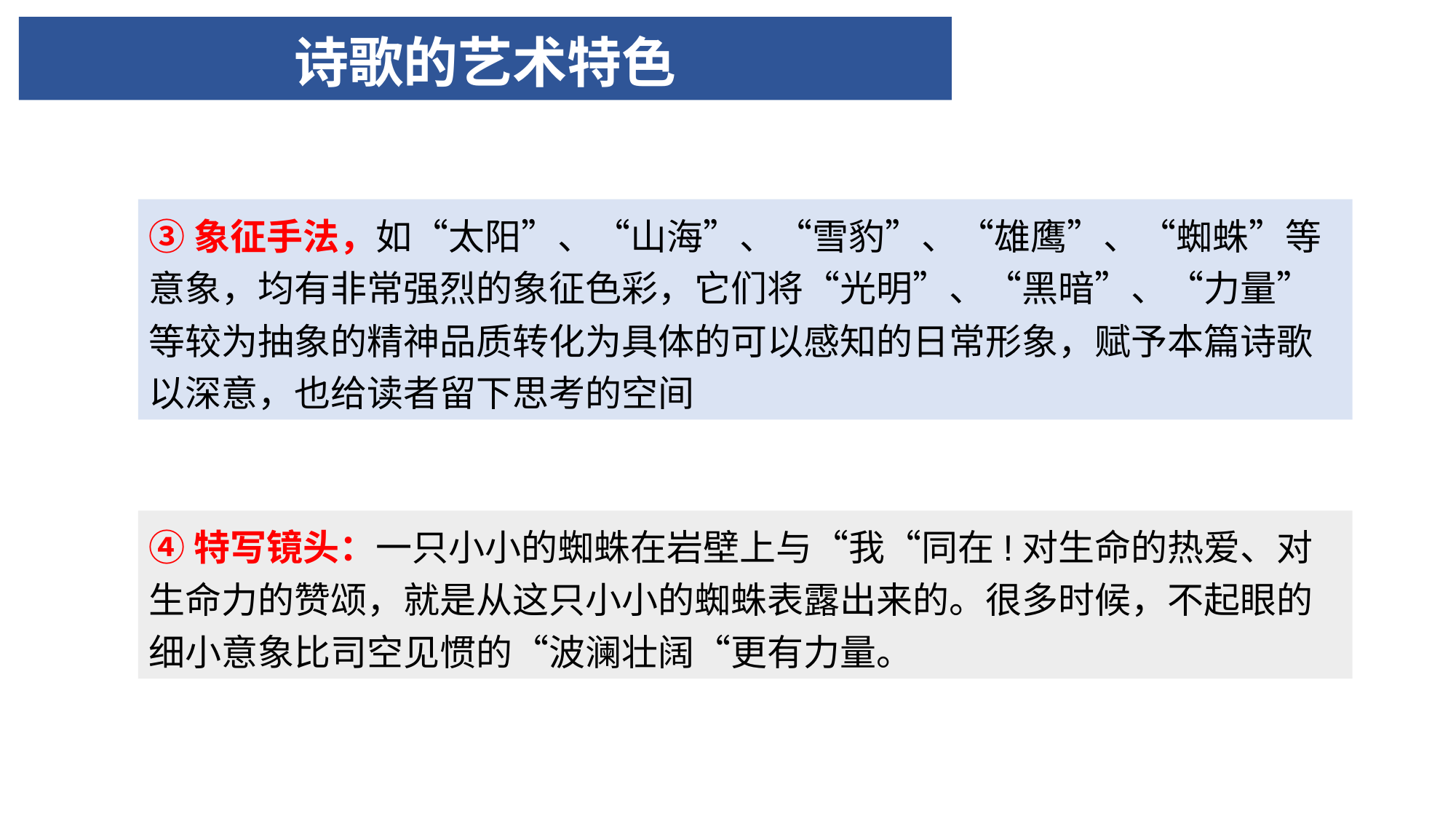

# 诗歌的艺术特色
③象征手法，如“太阳”、“山海”、“雪豹”、“雄鹰”、“蜘蛛”等意象，均有非常强烈的象征色彩，它们将“光明”、“黑暗”、“力量”等较为抽象的精神品质转化为具体的可以感知的日常形象，赋予本篇诗歌以深意，也给读者留下思考的空间
④特写镜头：一只小小的蜘蛛在岩壁上与“我“同在!对生命的热爱、对生命力的赞颂，就是从这只小小的蜘蛛表露出来的。很多时候，不起眼的细小意象比司空见惯的“波澜壮阔“更有力量。